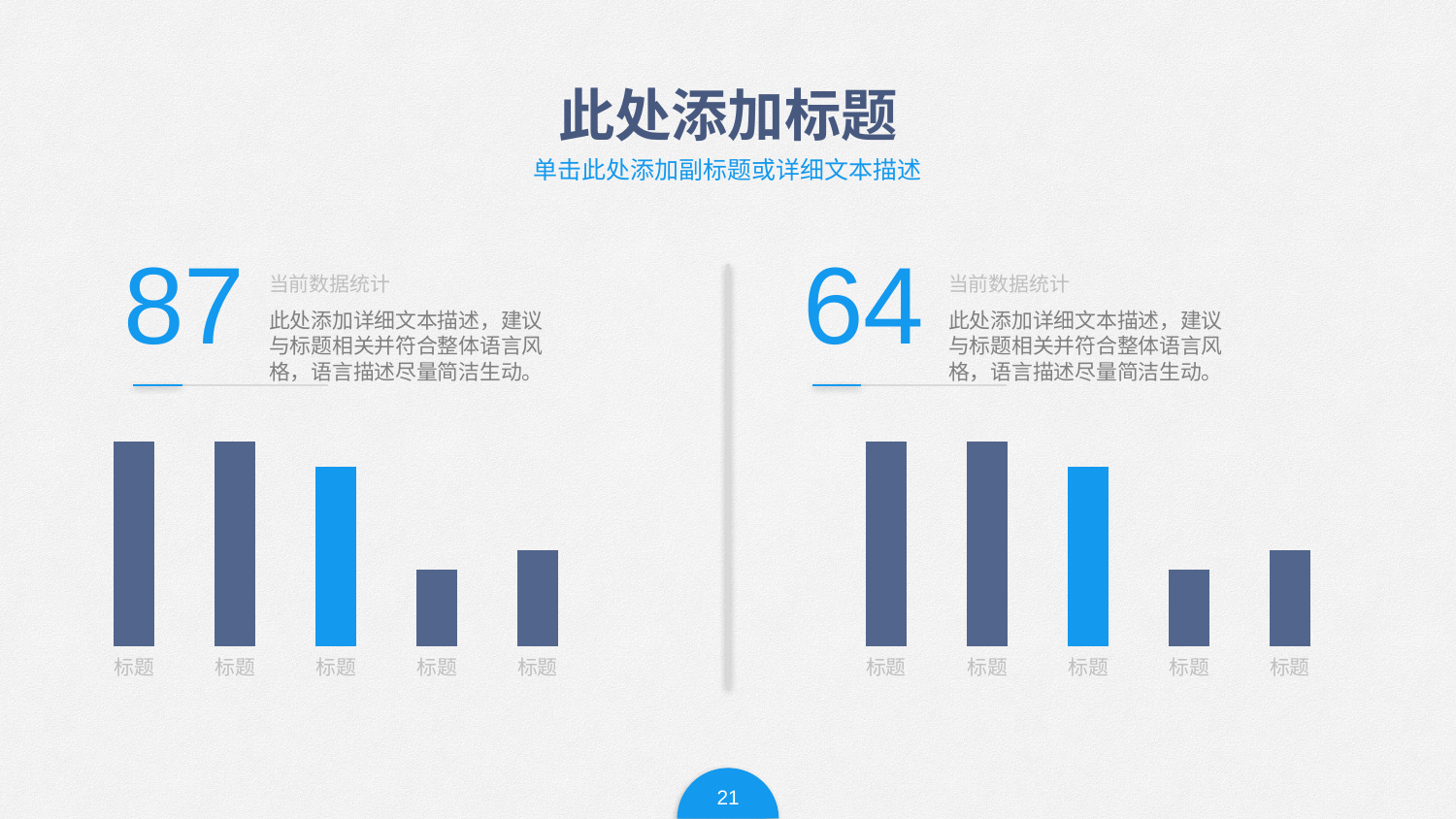

# 此处添加标题
单击此处添加副标题或详细文本描述
87
64

### Chart

| Category | 列1 |
|---|---|
| 标题 | 32.0 |
| 标题 | 32.0 |
| 标题 | 28.0 |
| 标题 | 12.0 |
| 标题 | 15.0 |
当前数据统计

### Chart

| Category | 列1 |
|---|---|
| 标题 | 32.0 |
| 标题 | 32.0 |
| 标题 | 28.0 |
| 标题 | 12.0 |
| 标题 | 15.0 |
当前数据统计
此处添加详细文本描述，建议与标题相关并符合整体语言风格，语言描述尽量简洁生动。
此处添加详细文本描述，建议与标题相关并符合整体语言风格，语言描述尽量简洁生动。
21